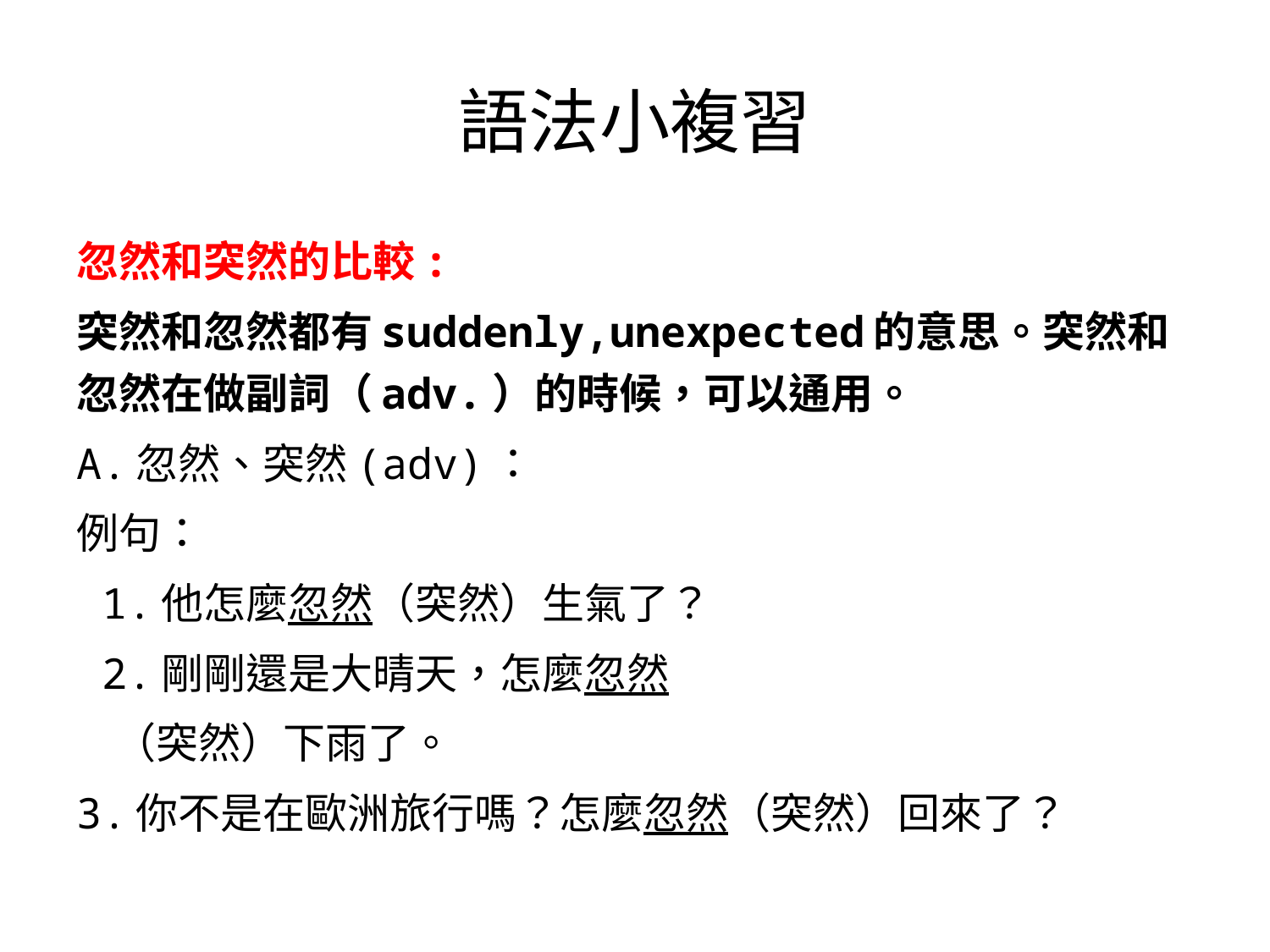

# 語法小複習
忽然和突然的比較:
突然和忽然都有suddenly,unexpected的意思。突然和忽然在做副詞（adv.）的時候，可以通用。
A.忽然、突然(adv)：
例句：
 1.他怎麼忽然（突然）生氣了？
 2.剛剛還是大晴天，怎麼忽然
   （突然）下雨了。
3.你不是在歐洲旅行嗎？怎麼忽然（突然）回來了？